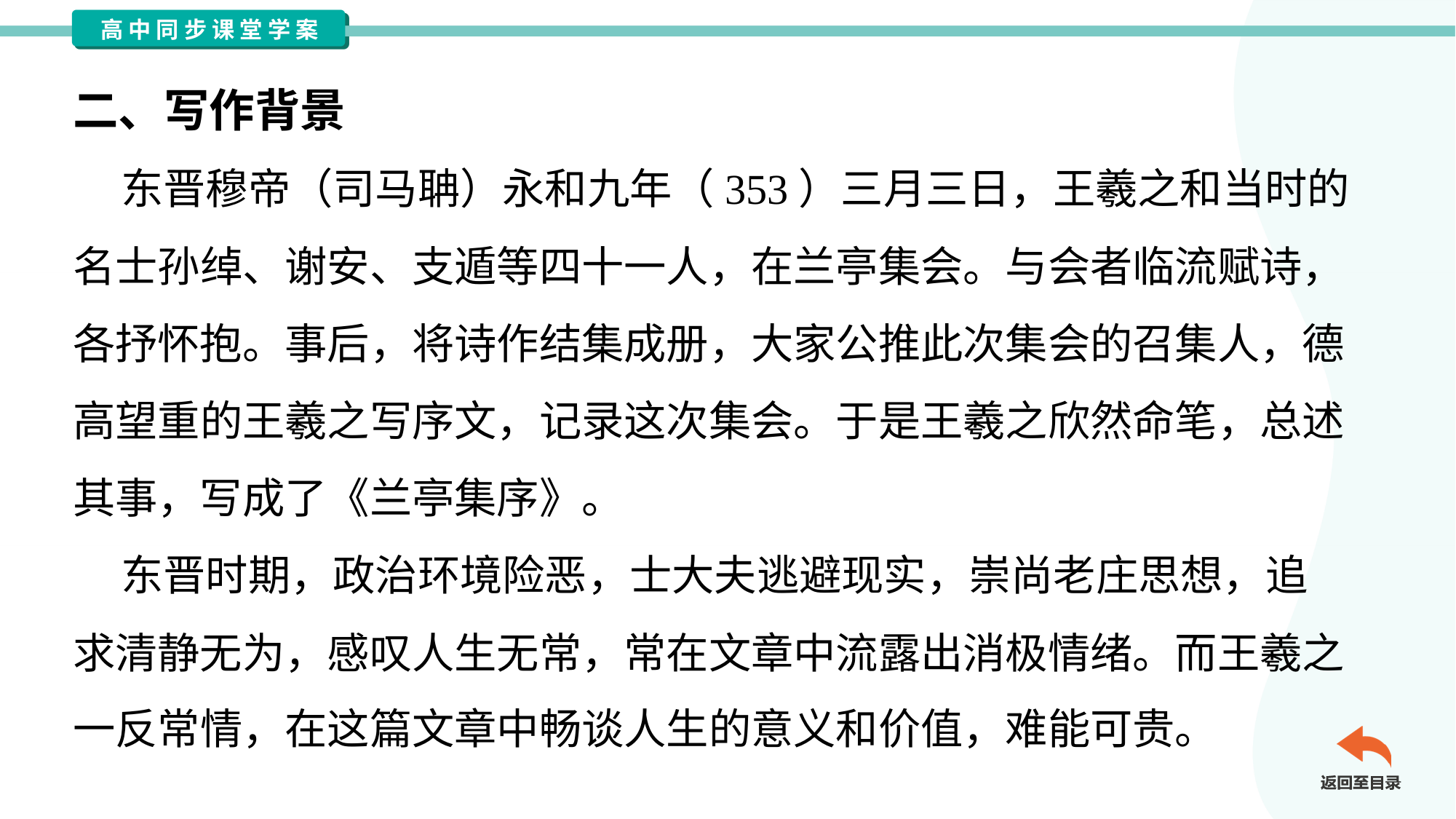

二、写作背景
    东晋穆帝（司马聃）永和九年（353）三月三日，王羲之和当时的
名士孙绰、谢安、支遁等四十一人，在兰亭集会。与会者临流赋诗，
各抒怀抱。事后，将诗作结集成册，大家公推此次集会的召集人，德
高望重的王羲之写序文，记录这次集会。于是王羲之欣然命笔，总述
其事，写成了《兰亭集序》。
    东晋时期，政治环境险恶，士大夫逃避现实，崇尚老庄思想，追
求清静无为，感叹人生无常，常在文章中流露出消极情绪。而王羲之
一反常情，在这篇文章中畅谈人生的意义和价值，难能可贵。